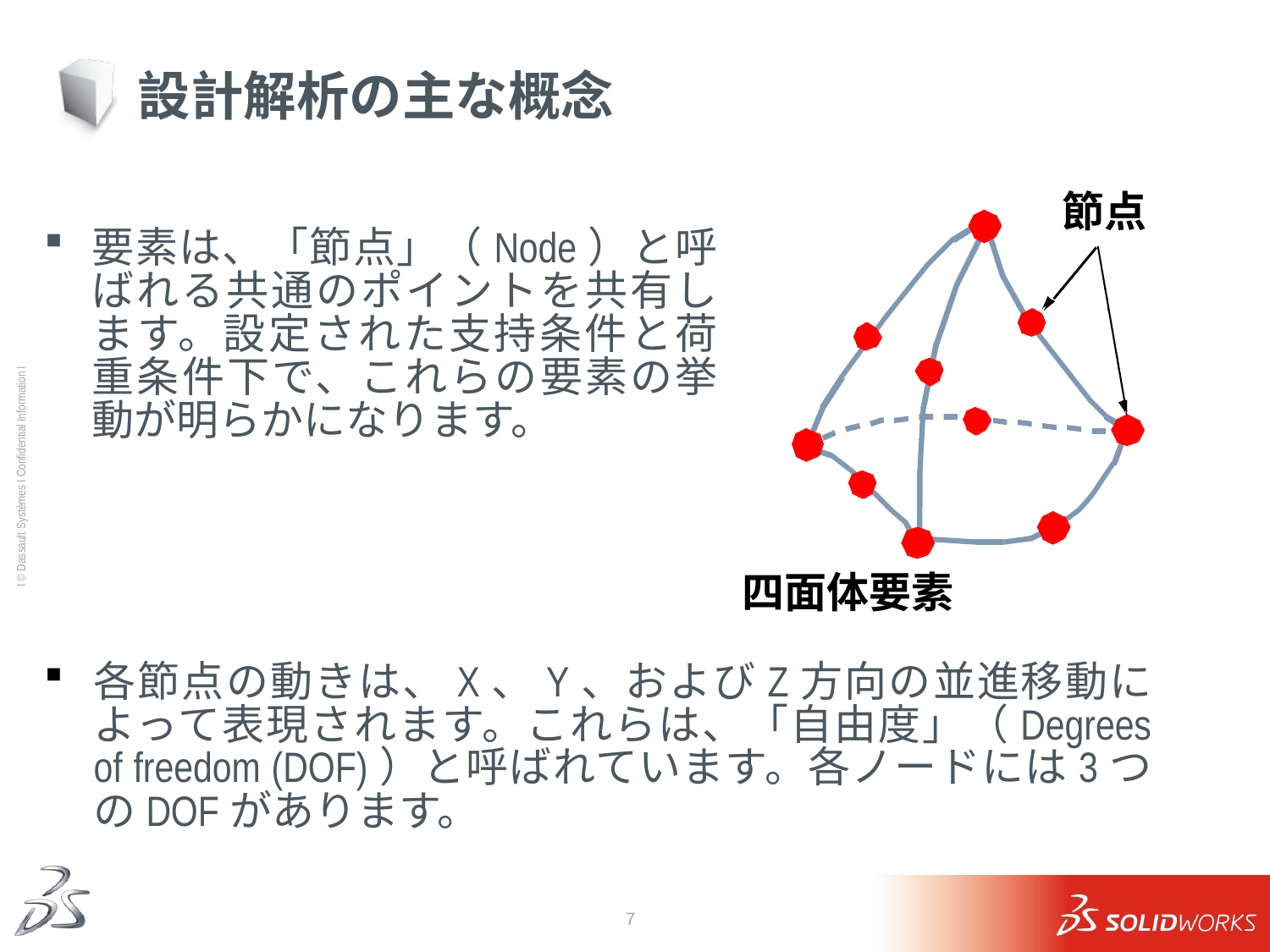

# 設計解析の主な概念

節点

要素は、「節点」（Node）と呼ばれる共通のポイントを共有します。設定された支持条件と荷重条件下で、これらの要素の挙動が明らかになります。
 四面体要素
各節点の動きは、X、Y、およびZ方向の並進移動によって表現されます。これらは、「自由度」（Degrees of freedom (DOF)）と呼ばれています。各ノードには3つのDOFがあります。